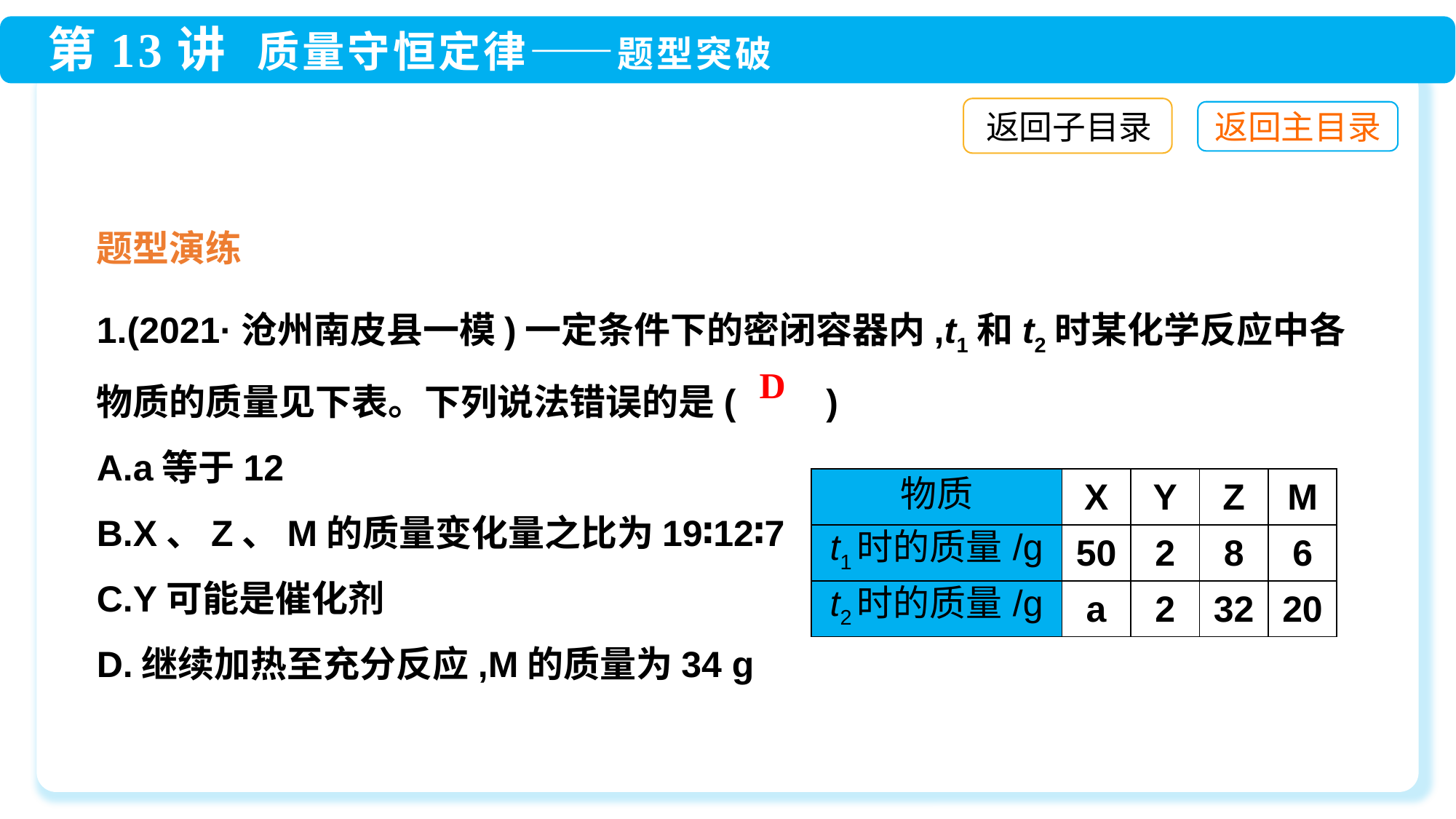

返回子目录
题型演练
1.(2021·沧州南皮县一模)一定条件下的密闭容器内,t1和t2时某化学反应中各物质的质量见下表。下列说法错误的是(　　)
A.a等于12
B.X、Z、M的质量变化量之比为19∶12∶7
C.Y可能是催化剂
D.继续加热至充分反应,M的质量为34 g
D
| 物质 | X | Y | Z | M |
| --- | --- | --- | --- | --- |
| t1时的质量/g | 50 | 2 | 8 | 6 |
| t2时的质量/g | a | 2 | 32 | 20 |